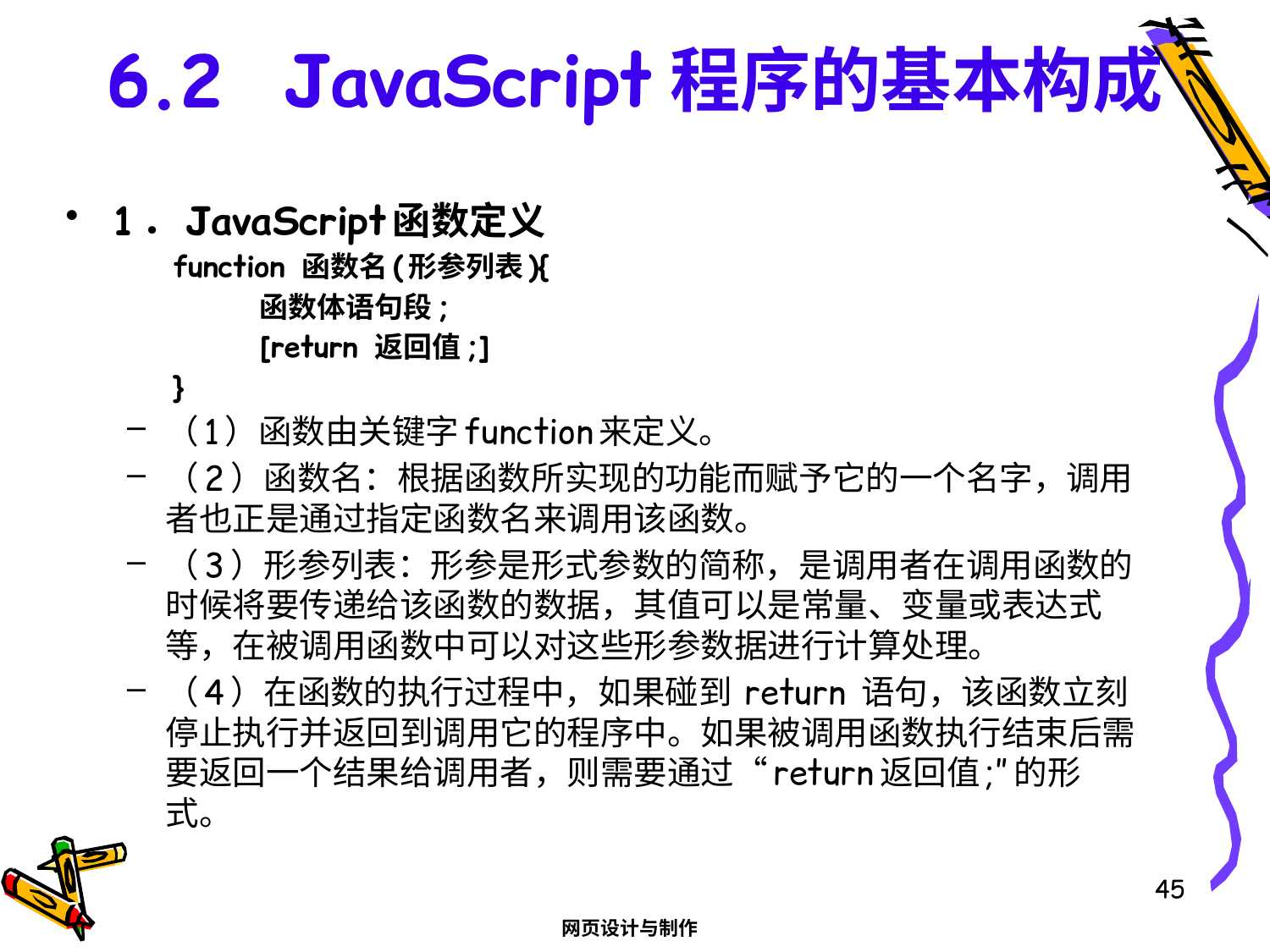

# 6.2  JavaScript程序的基本构成
1．JavaScript函数定义
function 函数名(形参列表){
	函数体语句段;
	[return 返回值;]
}
（1）函数由关键字function来定义。
（2）函数名：根据函数所实现的功能而赋予它的一个名字，调用者也正是通过指定函数名来调用该函数。
（3）形参列表：形参是形式参数的简称，是调用者在调用函数的时候将要传递给该函数的数据，其值可以是常量、变量或表达式等，在被调用函数中可以对这些形参数据进行计算处理。
（4）在函数的执行过程中，如果碰到 return 语句，该函数立刻停止执行并返回到调用它的程序中。如果被调用函数执行结束后需要返回一个结果给调用者，则需要通过“return返回值;”的形式。
45
网页设计与制作